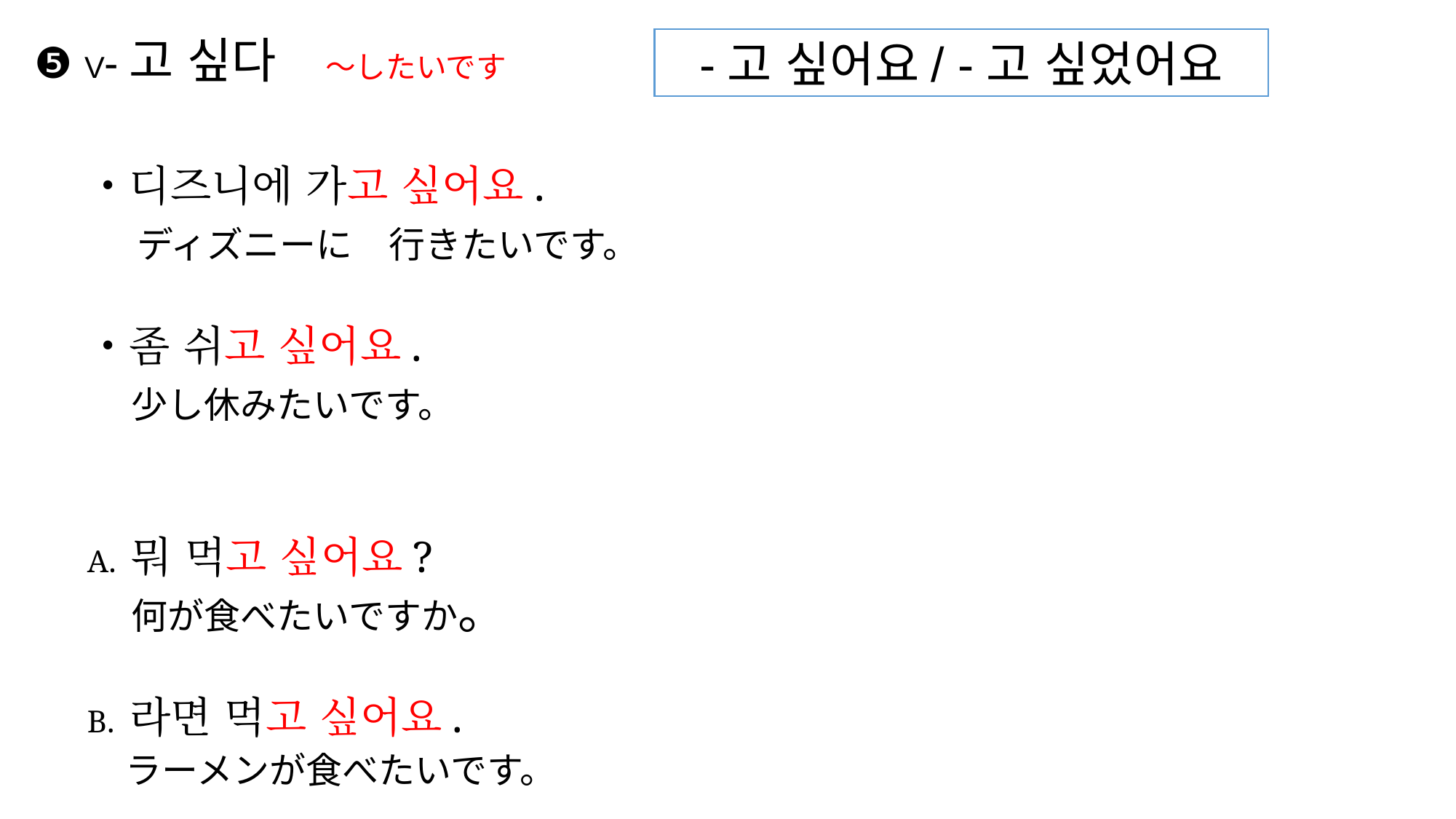

# ❺ V-고 싶다　～したいです
-고 싶어요/ -고 싶었어요

・디즈니에 가고 싶어요.
   ディズニーに　行きたいです。

・좀 쉬고 싶어요.
   少し休みたいです。

A. 뭐 먹고 싶어요?
   何が食べたいですか。

B. 라면 먹고 싶어요.
   ラーメンが食べたいです。